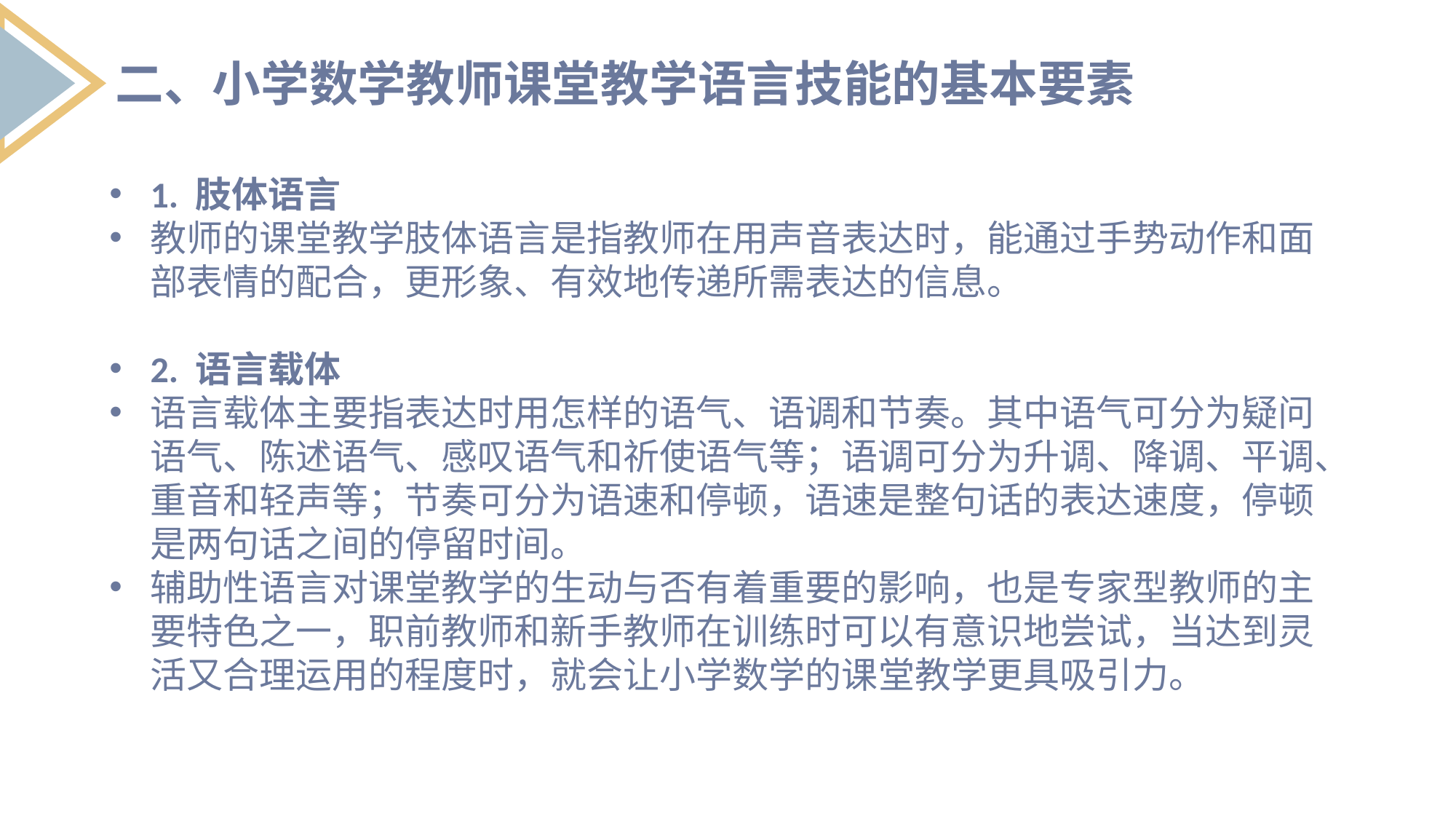

二、小学数学教师课堂教学语言技能的基本要素
2.中学数学教师课堂教学语言的基本形式
1. 肢体语言
教师的课堂教学肢体语言是指教师在用声音表达时，能通过手势动作和面部表情的配合，更形象、有效地传递所需表达的信息。

2. 语言载体
语言载体主要指表达时用怎样的语气、语调和节奏。其中语气可分为疑问语气、陈述语气、感叹语气和祈使语气等；语调可分为升调、降调、平调、重音和轻声等；节奏可分为语速和停顿，语速是整句话的表达速度，停顿是两句话之间的停留时间。
辅助性语言对课堂教学的生动与否有着重要的影响，也是专家型教师的主要特色之一，职前教师和新手教师在训练时可以有意识地尝试，当达到灵活又合理运用的程度时，就会让小学数学的课堂教学更具吸引力。